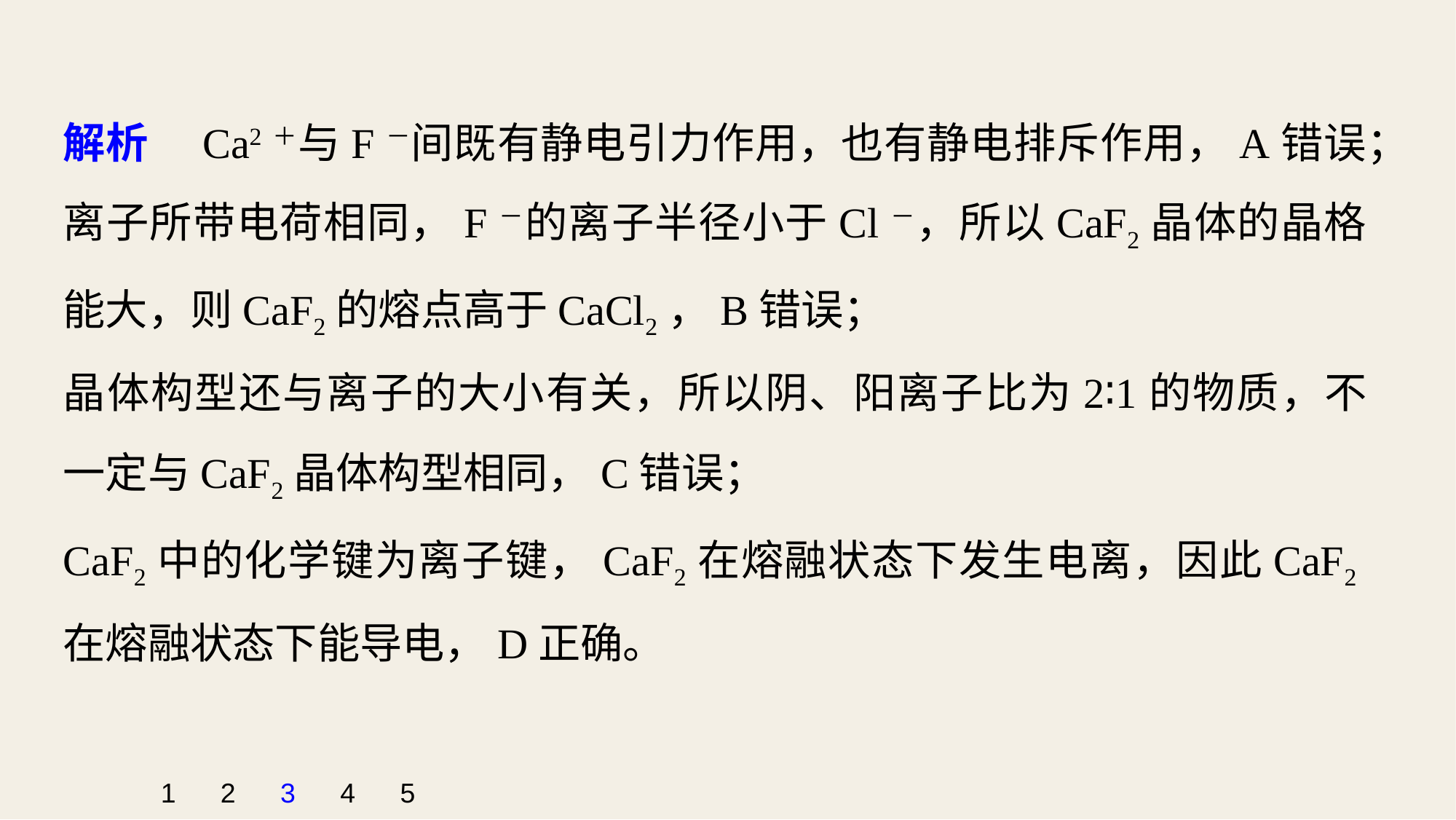

解析　Ca2＋与F－间既有静电引力作用，也有静电排斥作用，A错误；
离子所带电荷相同，F－的离子半径小于Cl－，所以CaF2晶体的晶格能大，则CaF2的熔点高于CaCl2，B错误；
晶体构型还与离子的大小有关，所以阴、阳离子比为2∶1的物质，不一定与CaF2晶体构型相同，C错误；
CaF2中的化学键为离子键，CaF2在熔融状态下发生电离，因此CaF2在熔融状态下能导电，D正确。
1
2
3
4
5